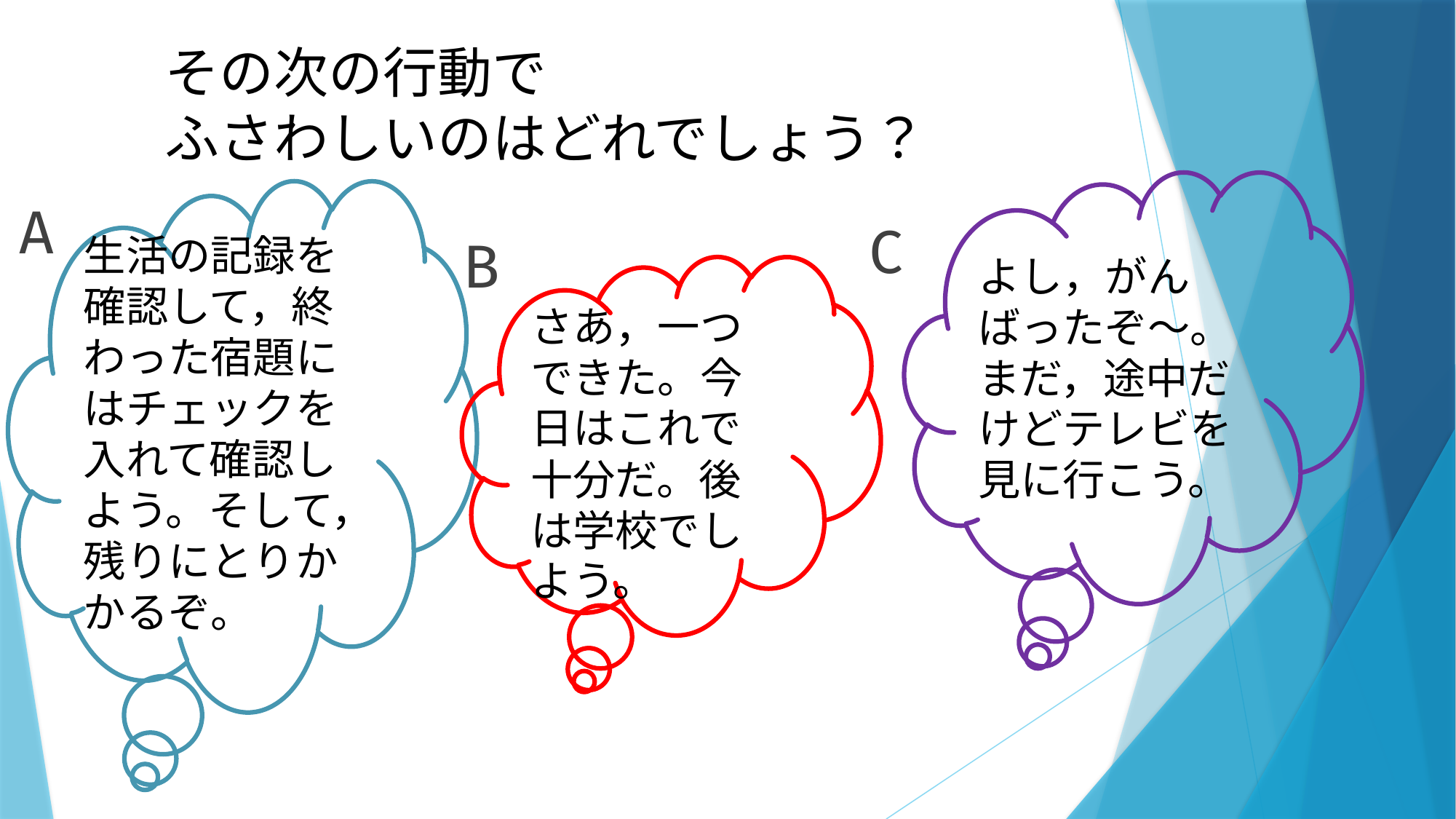

# その次の行動で ふさわしいのはどれでしょう？
よし，がんばったぞ～。まだ，途中だけどテレビを見に行こう。
生活の記録を確認して，終わった宿題にはチェックを入れて確認しよう。そして，残りにとりかかるぞ。
A

C
B

さあ，一つできた。今日はこれで十分だ。後は学校でしよう。